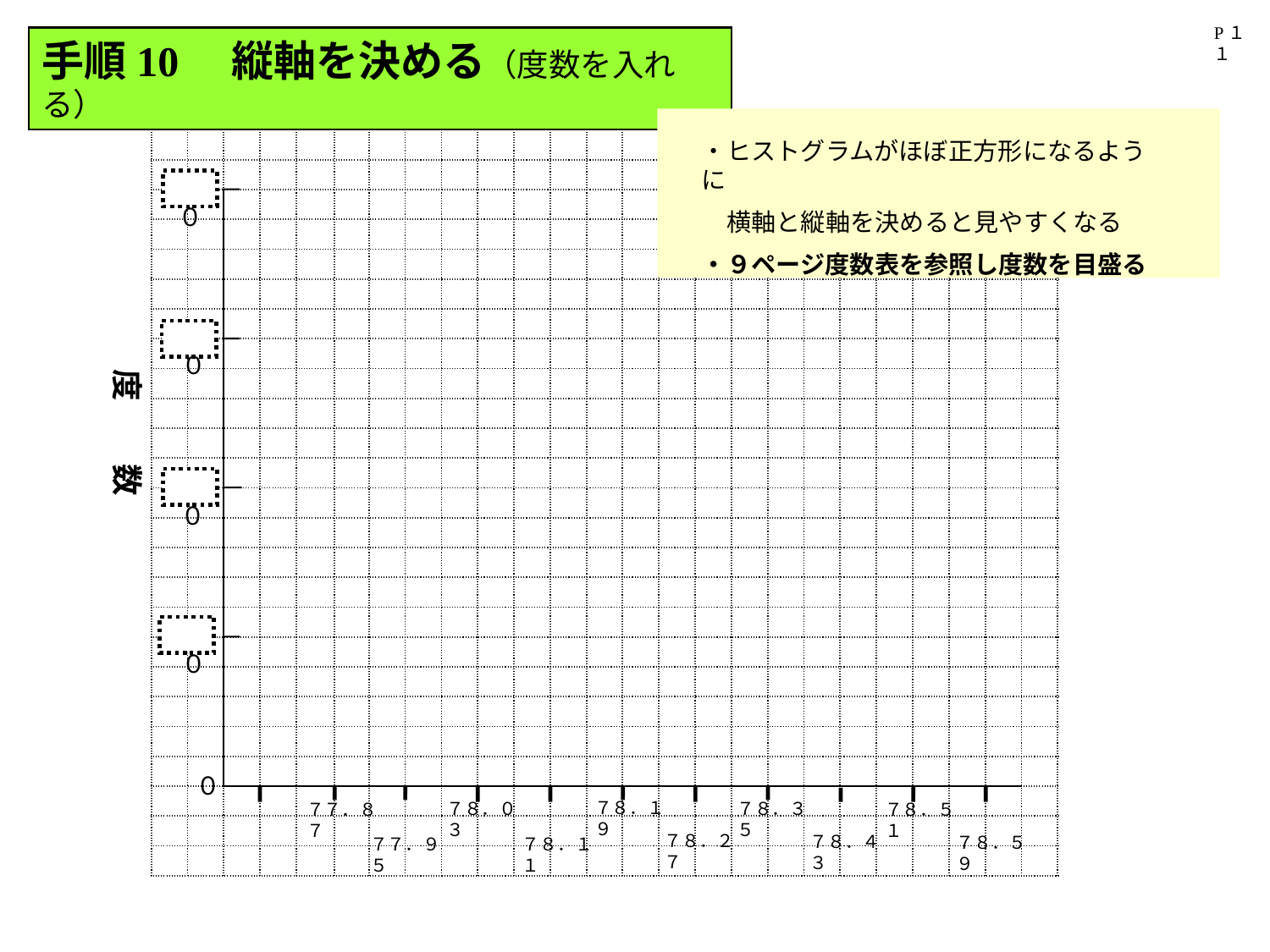

P１１
手順10　縦軸を決める（度数を入れる）

・ヒストグラムがほぼ正方形になるように
　横軸と縦軸を決めると見やすくなる
・９ページ度数表を参照し度数を目盛る
|  |  |  |  |  |  |  |  |  |  |  |  |  |  |  |  |  |  |  |  |  |  |  |  |  |
| --- | --- | --- | --- | --- | --- | --- | --- | --- | --- | --- | --- | --- | --- | --- | --- | --- | --- | --- | --- | --- | --- | --- | --- | --- |
|  |  |  |  |  |  |  |  |  |  |  |  |  |  |  |  |  |  |  |  |  |  |  |  |  |
|  |  |  |  |  |  |  |  |  |  |  |  |  |  |  |  |  |  |  |  |  |  |  |  |  |
|  |  |  |  |  |  |  |  |  |  |  |  |  |  |  |  |  |  |  |  |  |  |  |  |  |
|  |  |  |  |  |  |  |  |  |  |  |  |  |  |  |  |  |  |  |  |  |  |  |  |  |
|  |  |  |  |  |  |  |  |  |  |  |  |  |  |  |  |  |  |  |  |  |  |  |  |  |
|  |  |  |  |  |  |  |  |  |  |  |  |  |  |  |  |  |  |  |  |  |  |  |  |  |
|  |  |  |  |  |  |  |  |  |  |  |  |  |  |  |  |  |  |  |  |  |  |  |  |  |
|  |  |  |  |  |  |  |  |  |  |  |  |  |  |  |  |  |  |  |  |  |  |  |  |  |
|  |  |  |  |  |  |  |  |  |  |  |  |  |  |  |  |  |  |  |  |  |  |  |  |  |
|  |  |  |  |  |  |  |  |  |  |  |  |  |  |  |  |  |  |  |  |  |  |  |  |  |
|  |  |  |  |  |  |  |  |  |  |  |  |  |  |  |  |  |  |  |  |  |  |  |  |  |
|  |  |  |  |  |  |  |  |  |  |  |  |  |  |  |  |  |  |  |  |  |  |  |  |  |
|  |  |  |  |  |  |  |  |  |  |  |  |  |  |  |  |  |  |  |  |  |  |  |  |  |
|  |  |  |  |  |  |  |  |  |  |  |  |  |  |  |  |  |  |  |  |  |  |  |  |  |
|  |  |  |  |  |  |  |  |  |  |  |  |  |  |  |  |  |  |  |  |  |  |  |  |  |
|  |  |  |  |  |  |  |  |  |  |  |  |  |  |  |  |  |  |  |  |  |  |  |  |  |
|  |  |  |  |  |  |  |  |  |  |  |  |  |  |  |  |  |  |  |  |  |  |  |  |  |
|  |  |  |  |  |  |  |  |  |  |  |  |  |  |  |  |  |  |  |  |  |  |  |  |  |
|  |  |  |  |  |  |  |  |  |  |  |  |  |  |  |  |  |  |  |  |  |  |  |  |  |
|  |  |  |  |  |  |  |  |  |  |  |  |  |  |  |  |  |  |  |  |  |  |  |  |  |
|  |  |  |  |  |  |  |  |  |  |  |  |  |  |  |  |  |  |  |  |  |  |  |  |  |
|  |  |  |  |  |  |  |  |  |  |  |  |  |  |  |  |  |  |  |  |  |  |  |  |  |
|  |  |  |  |  |  |  |  |  |  |  |  |  |  |  |  |  |  |  |  |  |  |  |  |  |
|  |  |  |  |  |  |  |  |  |  |  |  |  |  |  |  |  |  |  |  |  |  |  |  |  |
４０

３０

度　　数
２０

１０

０

７８．２７
７８．４３
７８．５９
７８．１１
７７．９５
７８．１９
７８．３５
７８．０３
７７．８７
７８．５１